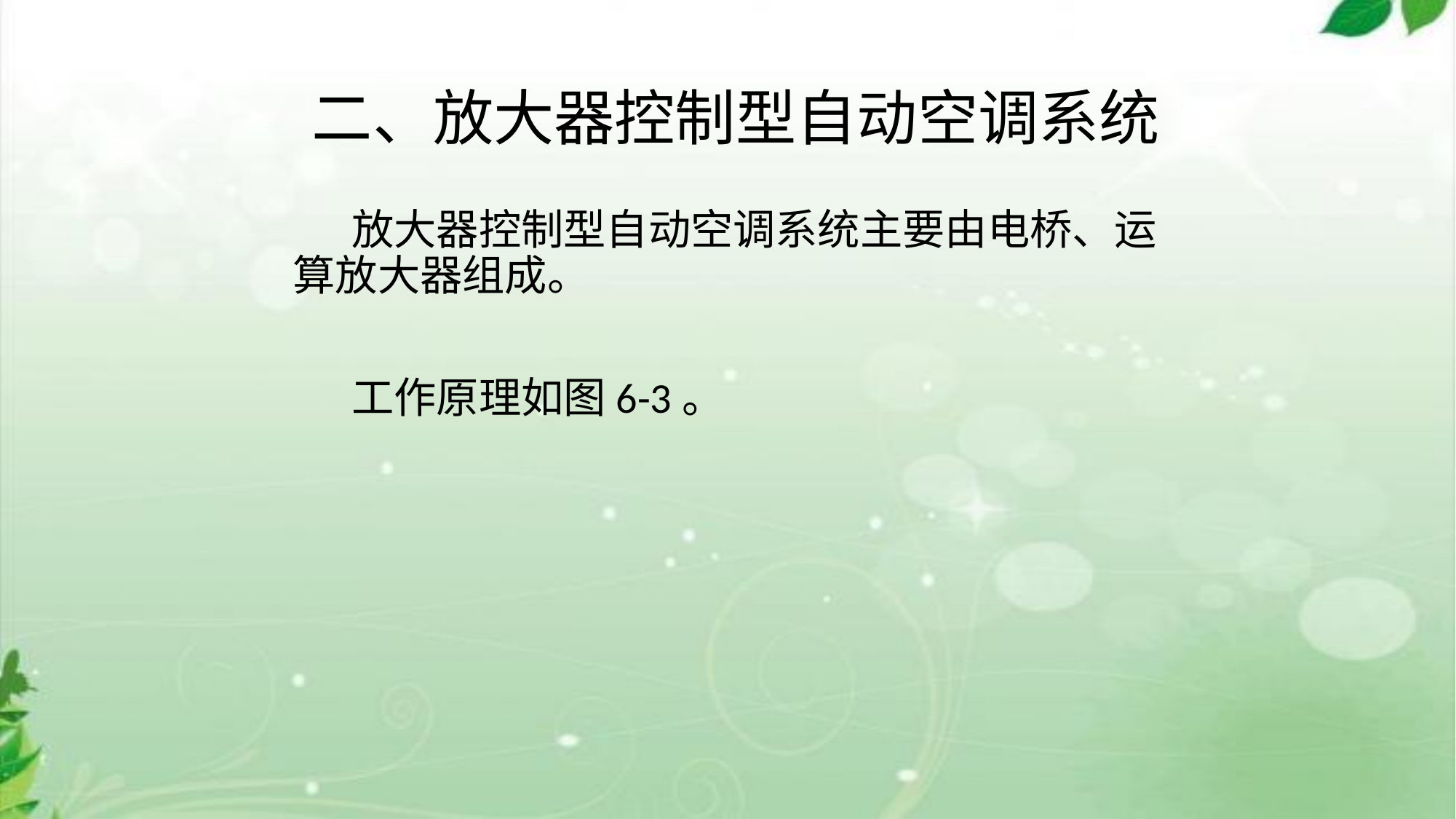

# 二、放大器控制型自动空调系统
        放大器控制型自动空调系统主要由电桥、运算放大器组成。

        工作原理如图6-3。